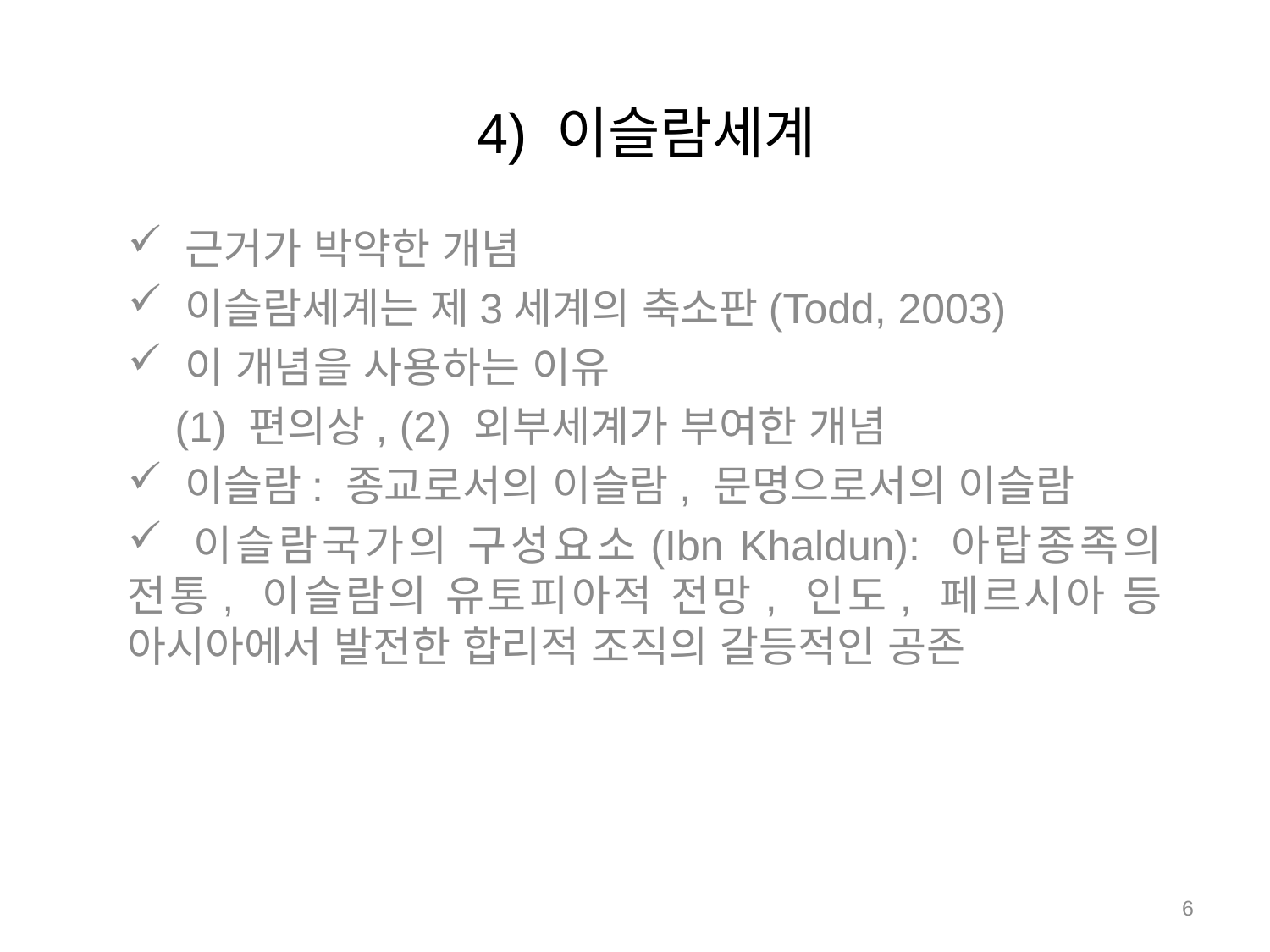

# 4) 이슬람세계
 근거가 박약한 개념
 이슬람세계는 제3세계의 축소판(Todd, 2003)
 이 개념을 사용하는 이유
    (1) 편의상, (2) 외부세계가 부여한 개념
 이슬람: 종교로서의 이슬람, 문명으로서의 이슬람
 이슬람국가의 구성요소(Ibn Khaldun): 아랍종족의 전통, 이슬람의 유토피아적 전망, 인도, 페르시아 등 아시아에서 발전한 합리적 조직의 갈등적인 공존

6